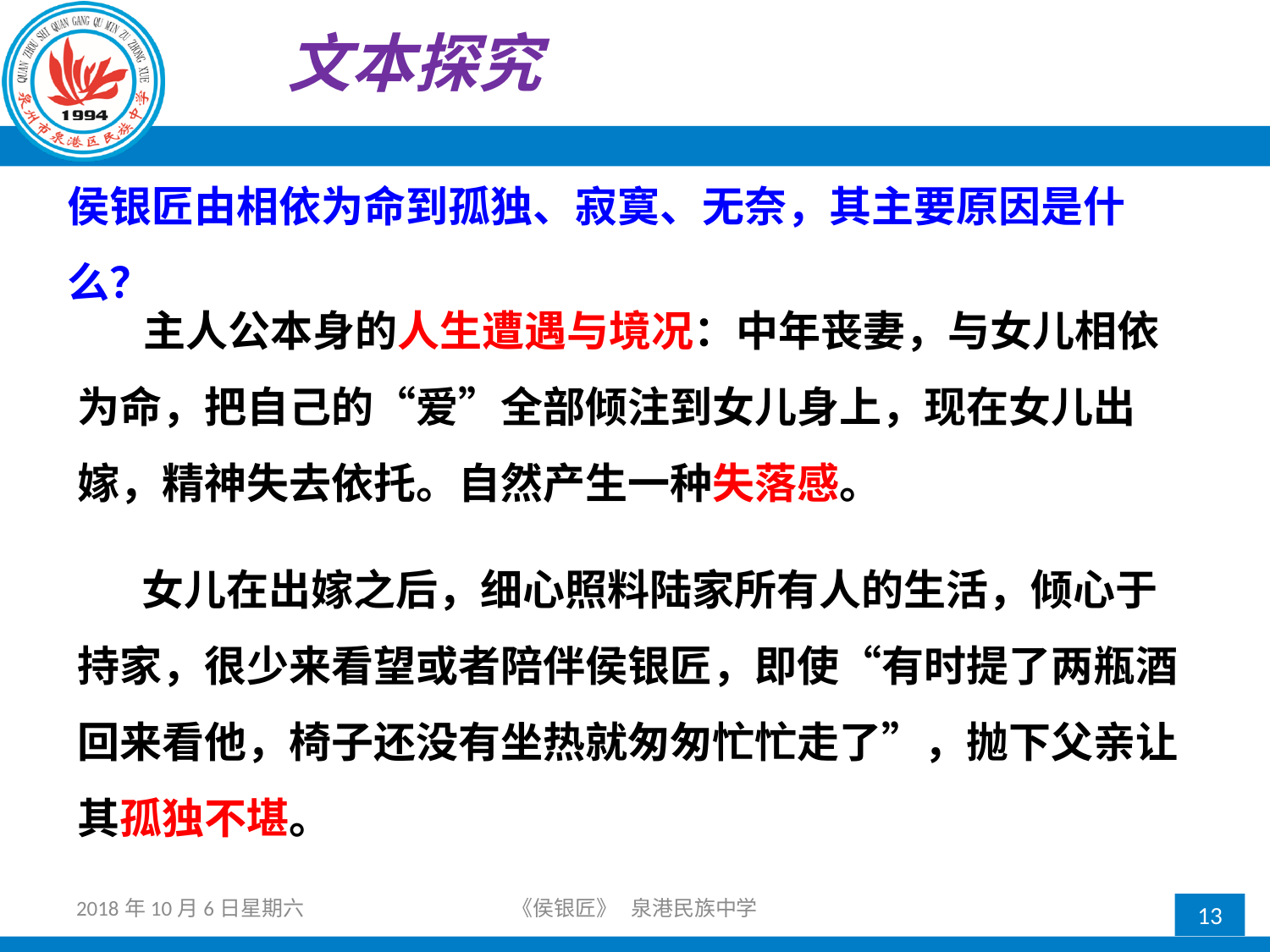

文本探究

侯银匠由相依为命到孤独、寂寞、无奈，其主要原因是什么？
  主人公本身的人生遭遇与境况：中年丧妻，与女儿相依为命，把自己的“爱”全部倾注到女儿身上，现在女儿出嫁，精神失去依托。自然产生一种失落感。
  女儿在出嫁之后，细心照料陆家所有人的生活，倾心于持家，很少来看望或者陪伴侯银匠，即使“有时提了两瓶酒回来看他，椅子还没有坐热就匆匆忙忙走了”，抛下父亲让其孤独不堪。
2018年10月6日星期六
《侯银匠》  泉港民族中学